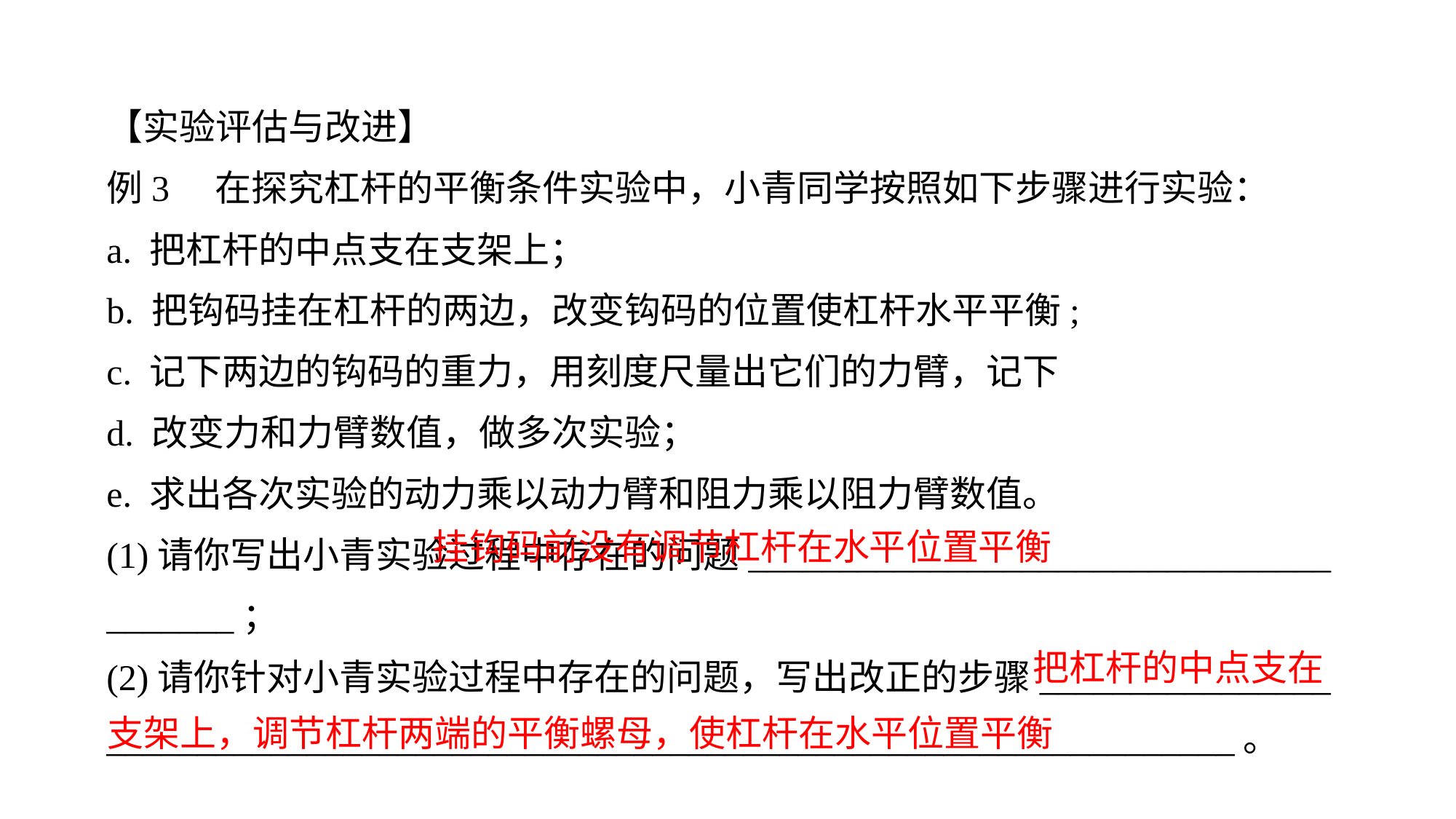

【实验评估与改进】
例3    在探究杠杆的平衡条件实验中，小青同学按照如下步骤进行实验：
a. 把杠杆的中点支在支架上；
b. 把钩码挂在杠杆的两边，改变钩码的位置使杠杆水平平衡;
c. 记下两边的钩码的重力，用刻度尺量出它们的力臂，记下
d. 改变力和力臂数值，做多次实验；
e. 求出各次实验的动力乘以动力臂和阻力乘以阻力臂数值。
(1)请你写出小青实验过程中存在的问题________________________________
_______；
(2)请你针对小青实验过程中存在的问题，写出改正的步骤________________
______________________________________________________________。
                                    挂钩码前没有调节杠杆在水平位置平衡
                                                                                                                把杠杆的中点支在支架上，调节杠杆两端的平衡螺母，使杠杆在水平位置平衡